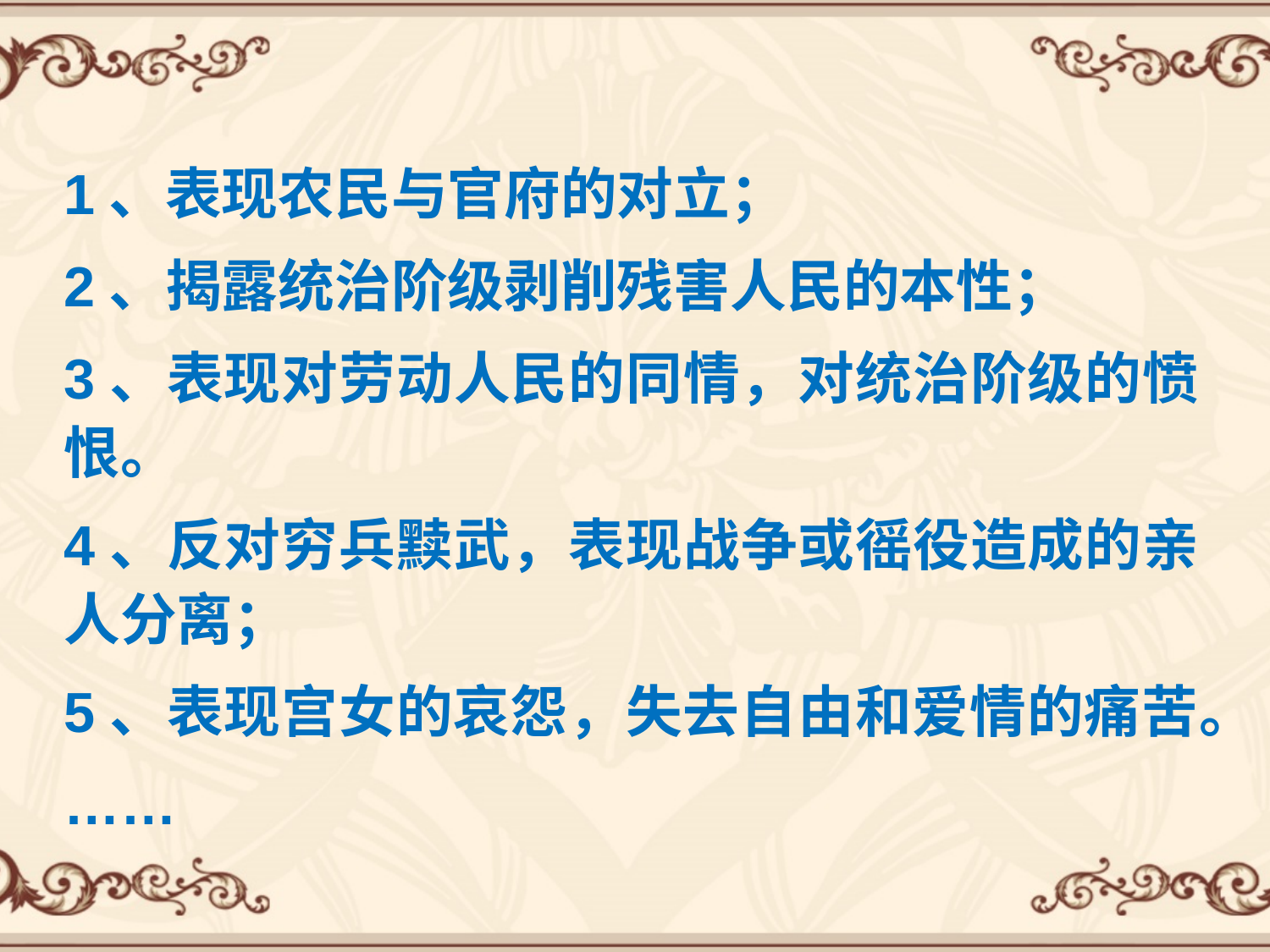

1、表现农民与官府的对立；
2、揭露统治阶级剥削残害人民的本性；
3、表现对劳动人民的同情，对统治阶级的愤恨。
4、反对穷兵黩武，表现战争或徭役造成的亲人分离；
5、表现宫女的哀怨，失去自由和爱情的痛苦。
……